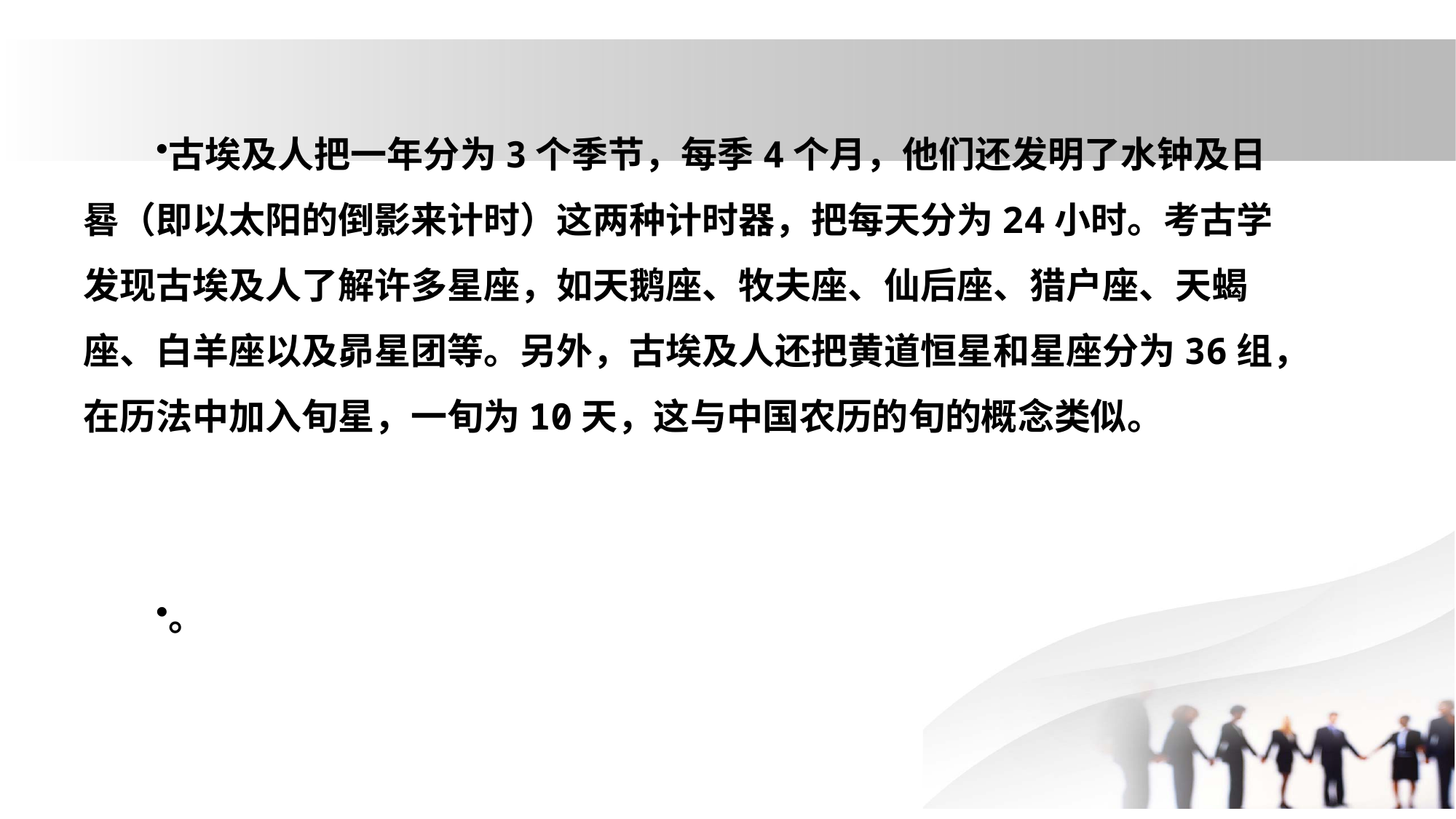

古埃及人把一年分为3个季节，每季4个月，他们还发明了水钟及日晷（即以太阳的倒影来计时）这两种计时器，把每天分为24小时。考古学发现古埃及人了解许多星座，如天鹅座、牧夫座、仙后座、猎户座、天蝎座、白羊座以及昴星团等。另外，古埃及人还把黄道恒星和星座分为36组，在历法中加入旬星，一旬为10天，这与中国农历的旬的概念类似。

。